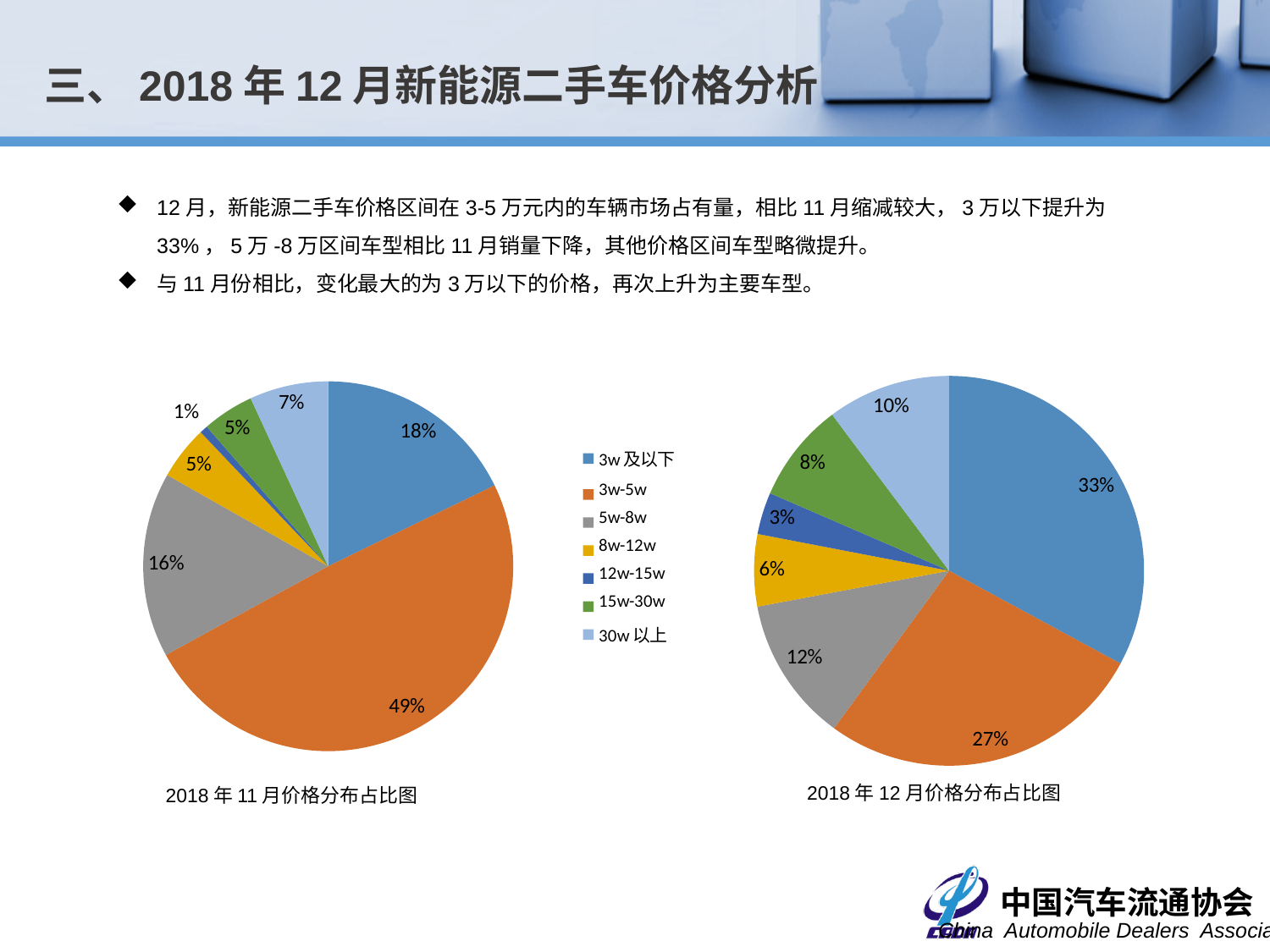

三、2018年12月新能源二手车价格分析
12月，新能源二手车价格区间在3-5万元内的车辆市场占有量，相比11月缩减较大，3万以下提升为33%，5万-8万区间车型相比11月销量下降，其他价格区间车型略微提升。
与11月份相比，变化最大的为3万以下的价格，再次上升为主要车型。

### Chart

| Category |  |
|---|---|
| 3w及以下 | 605.0 |
| 3w-5w | 499.0 |
| 5w-8w | 221.0 |
| 8w-12w | 110.0 |
| 12w-15w | 64.0 |
| 15w-30w | 152.0 |
| 30w以上 | 188.0 |

### Chart

| Category |  |
|---|---|
| 3w及以下 | 406.0 |
| 3w-5w | 1123.0 |
| 5w-8w | 369.0 |
| 8w-12w | 107.0 |
| 12w-15w | 16.0 |
| 15w-30w | 103.0 |
| 30w以上 | 157.0 |
2018年12月价格分布占比图
2018年11月价格分布占比图